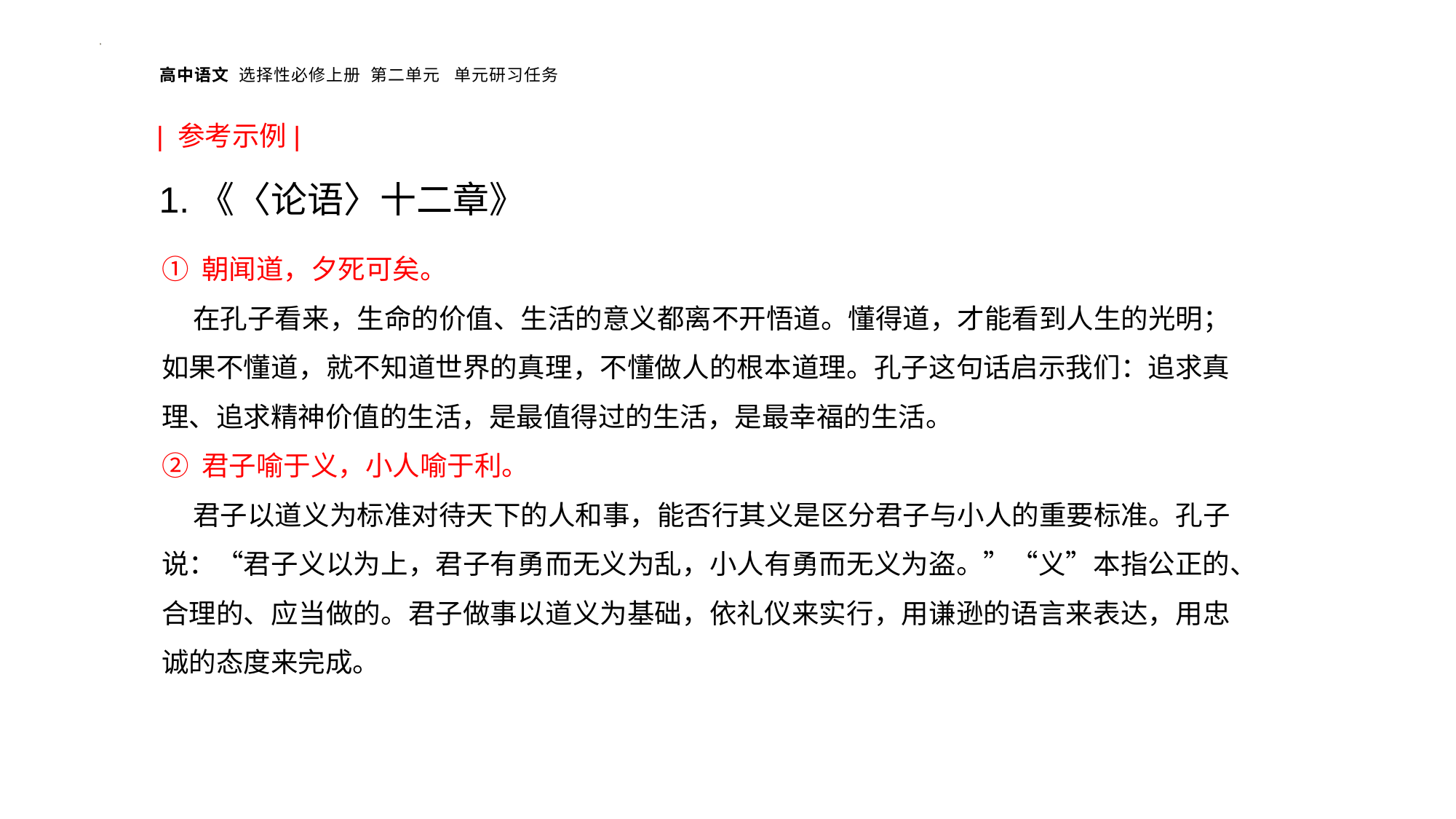

| 参考示例|
1.《〈论语〉十二章》
① 朝闻道，夕死可矣。
    在孔子看来，生命的价值、生活的意义都离不开悟道。懂得道，才能看到人生的光明；如果不懂道，就不知道世界的真理，不懂做人的根本道理。孔子这句话启示我们：追求真理、追求精神价值的生活，是最值得过的生活，是最幸福的生活。
② 君子喻于义，小人喻于利。
    君子以道义为标准对待天下的人和事，能否行其义是区分君子与小人的重要标准。孔子说：“君子义以为上，君子有勇而无义为乱，小人有勇而无义为盗。”“义”本指公正的、合理的、应当做的。君子做事以道义为基础，依礼仪来实行，用谦逊的语言来表达，用忠诚的态度来完成。